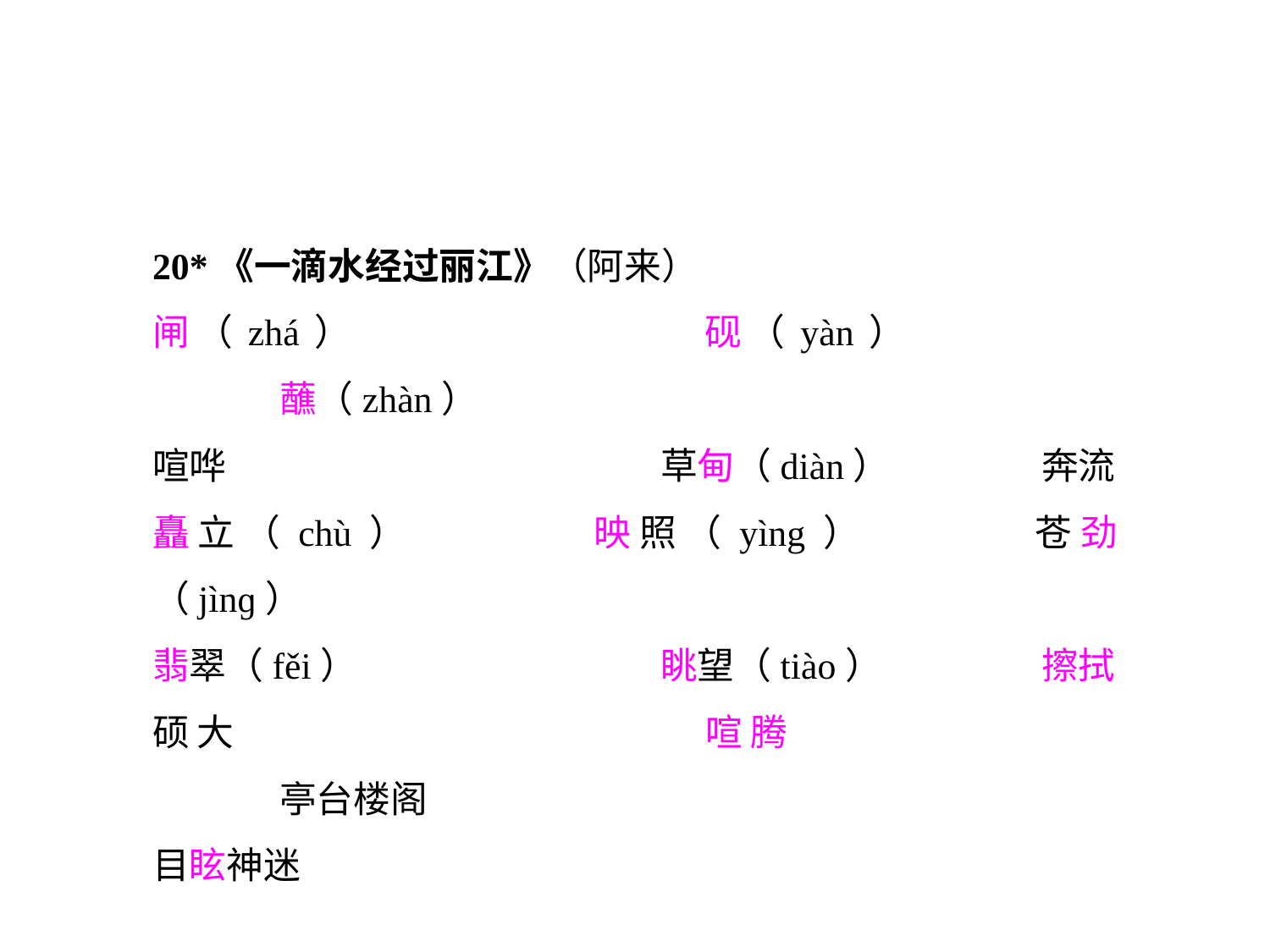

20*《一滴水经过丽江》（阿来）
闸（zhá）			砚（yàn）			蘸（zhàn）
喧哗				草甸（diàn）		奔流
矗立（chù）		映照（yìng）		苍劲（jìnɡ）
翡翠（fěi）			眺望（tiào）		擦拭
硕大				喧腾				亭台楼阁
目眩神迷